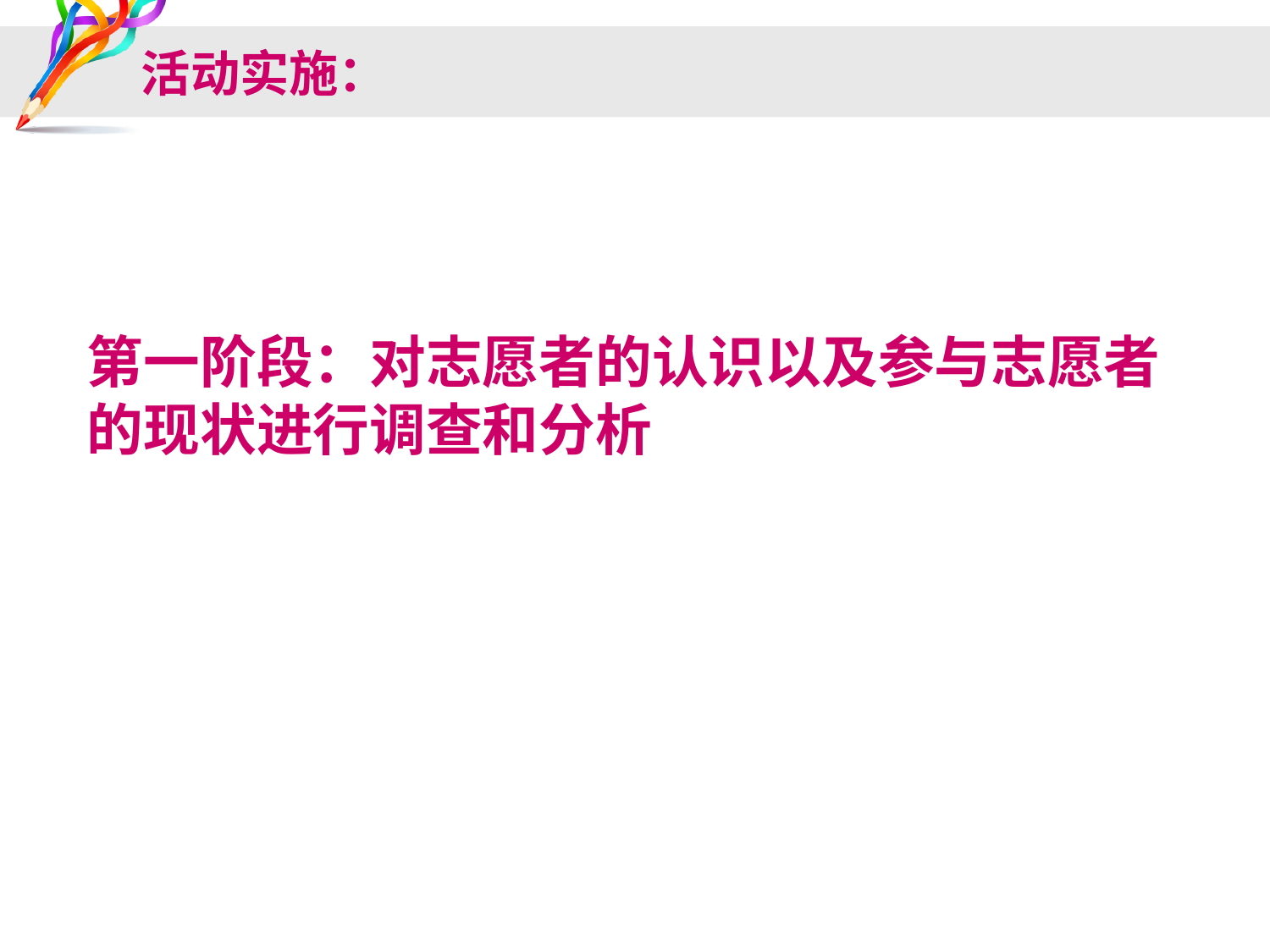

# 活动实施：
第一阶段：对志愿者的认识以及参与志愿者的现状进行调查和分析